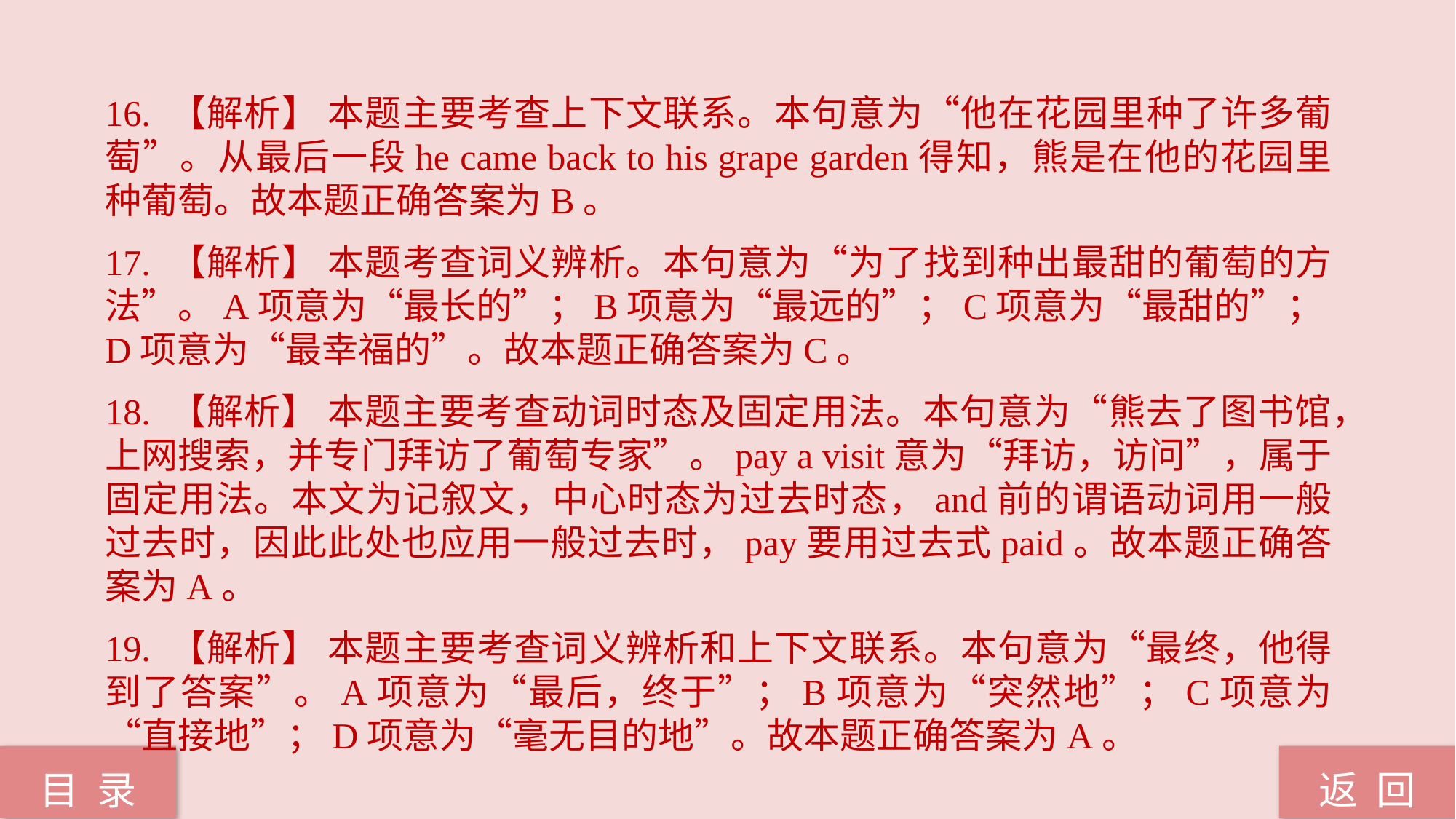

16. 【解析】 本题主要考查上下文联系。本句意为“他在花园里种了许多葡萄”。从最后一段he came back to his grape garden得知，熊是在他的花园里种葡萄。故本题正确答案为B。
17. 【解析】 本题考查词义辨析。本句意为“为了找到种出最甜的葡萄的方法”。A项意为“最长的”；B项意为“最远的”；C项意为“最甜的”；D项意为“最幸福的”。故本题正确答案为C。
18. 【解析】 本题主要考查动词时态及固定用法。本句意为“熊去了图书馆，上网搜索，并专门拜访了葡萄专家”。pay a visit意为“拜访，访问”，属于固定用法。本文为记叙文，中心时态为过去时态，and前的谓语动词用一般过去时，因此此处也应用一般过去时，pay要用过去式paid。故本题正确答案为A。
19. 【解析】 本题主要考查词义辨析和上下文联系。本句意为“最终，他得到了答案”。A项意为“最后，终于”；B项意为“突然地”；C项意为“直接地”；D项意为“毫无目的地”。故本题正确答案为A。
返  回